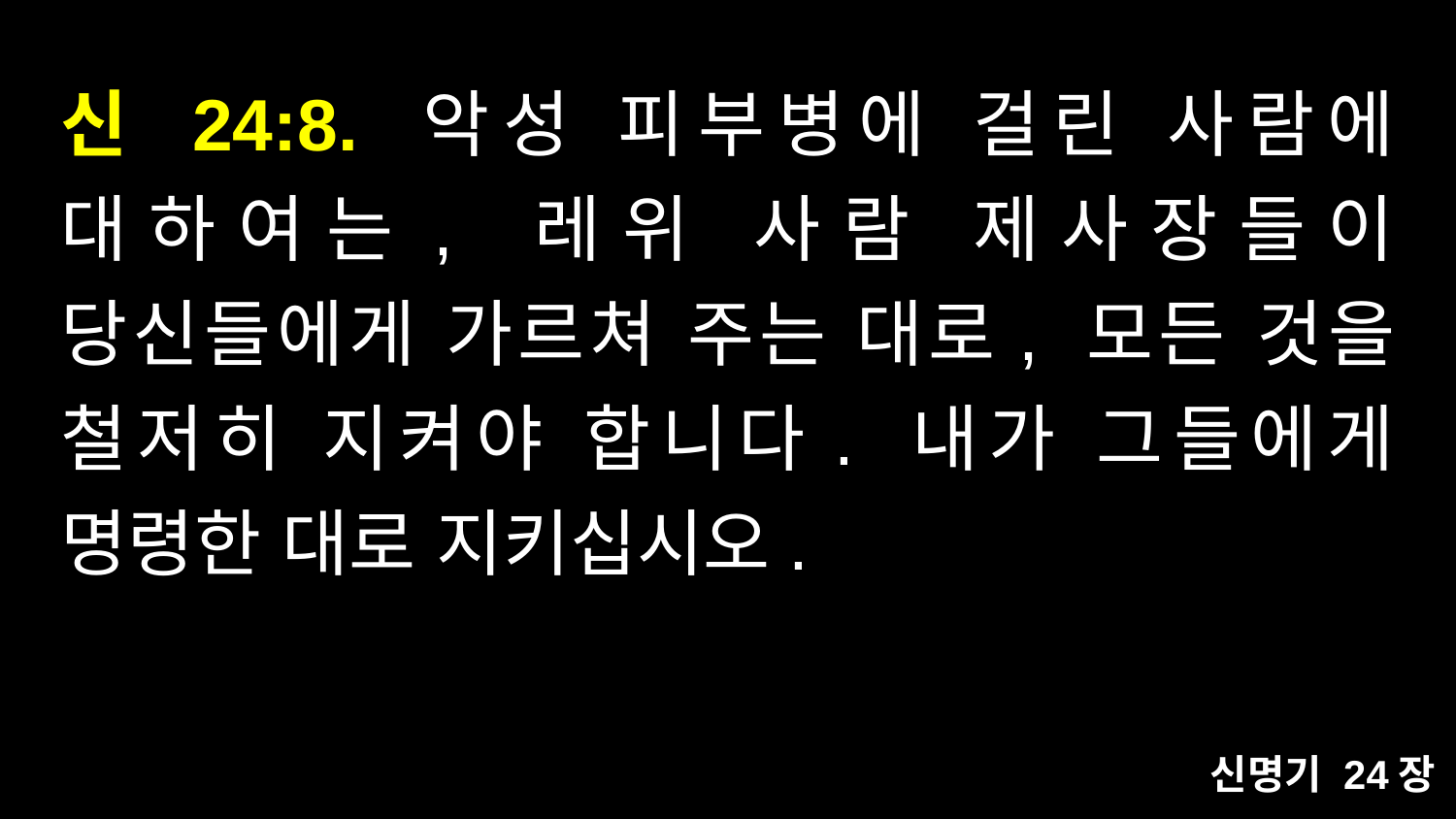

# 신 24:8. 악성 피부병에 걸린 사람에 대하여는, 레위 사람 제사장들이 당신들에게 가르쳐 주는 대로, 모든 것을 철저히 지켜야 합니다. 내가 그들에게 명령한 대로 지키십시오.
신명기 24장